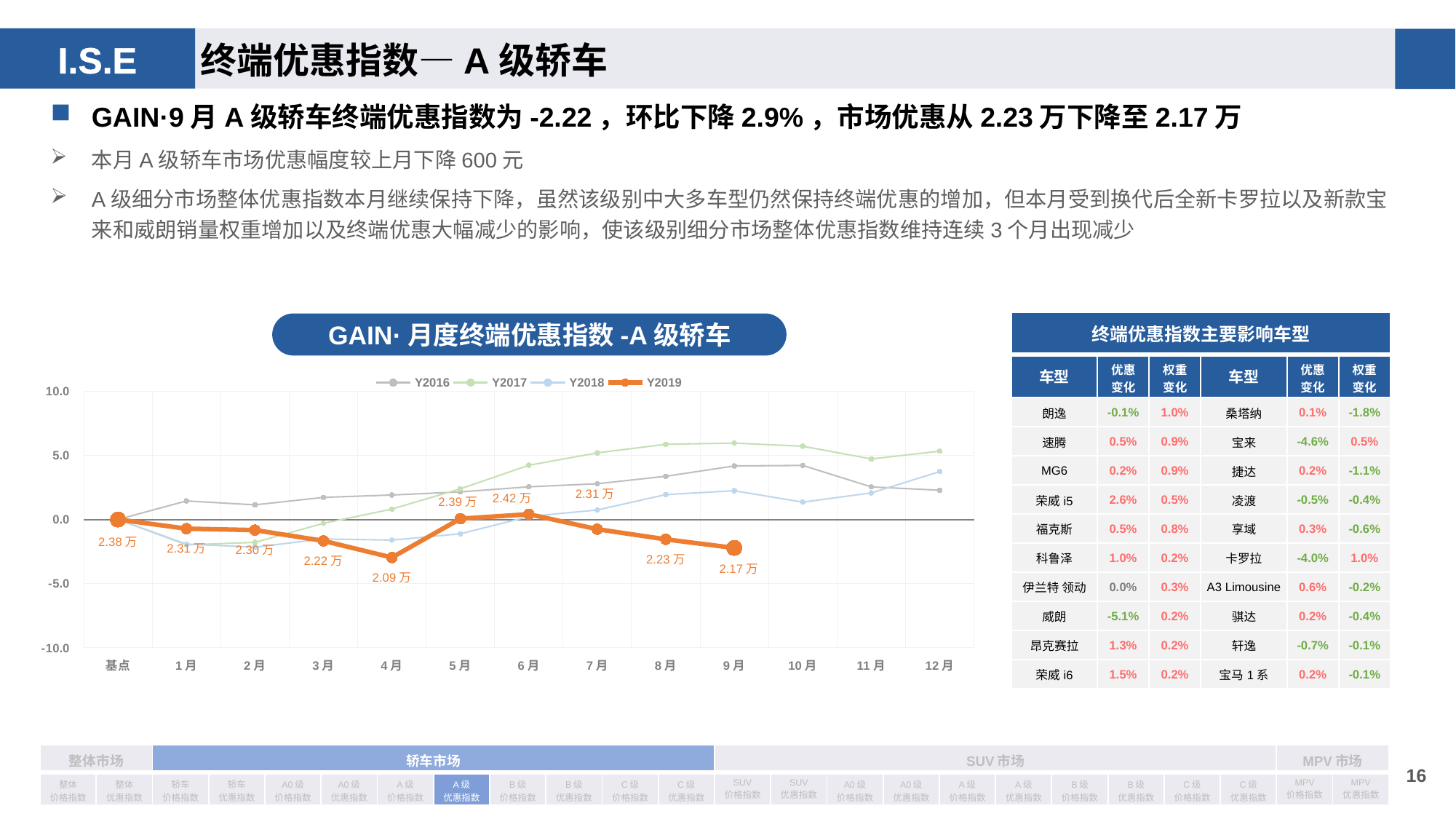

终端优惠指数—A级轿车
GAIN·9月A级轿车终端优惠指数为-2.22，环比下降2.9%，市场优惠从2.23万下降至2.17万
本月A级轿车市场优惠幅度较上月下降600元
A级细分市场整体优惠指数本月继续保持下降，虽然该级别中大多车型仍然保持终端优惠的增加，但本月受到换代后全新卡罗拉以及新款宝来和威朗销量权重增加以及终端优惠大幅减少的影响，使该级别细分市场整体优惠指数维持连续3个月出现减少
| 终端优惠指数主要影响车型 |  |  |  |  |  |
| --- | --- | --- | --- | --- | --- |
| 车型 | 优惠 变化 | 权重 变化 | 车型 | 优惠 变化 | 权重变化 |
| 朗逸 | -0.1% | 1.0% | 桑塔纳 | 0.1% | -1.8% |
| 速腾 | 0.5% | 0.9% | 宝来 | -4.6% | 0.5% |
| MG6 | 0.2% | 0.9% | 捷达 | 0.2% | -1.1% |
| 荣威i5 | 2.6% | 0.5% | 凌渡 | -0.5% | -0.4% |
| 福克斯 | 0.5% | 0.8% | 享域 | 0.3% | -0.6% |
| 科鲁泽 | 1.0% | 0.2% | 卡罗拉 | -4.0% | 1.0% |
| 伊兰特 领动 | 0.0% | 0.3% | A3 Limousine | 0.6% | -0.2% |
| 威朗 | -5.1% | 0.2% | 骐达 | 0.2% | -0.4% |
| 昂克赛拉 | 1.3% | 0.2% | 轩逸 | -0.7% | -0.1% |
| 荣威i6 | 1.5% | 0.2% | 宝马1系 | 0.2% | -0.1% |
GAIN·月度终端优惠指数-A级轿车

### Chart

| Category | Y2016 | Y2017 | Y2018 | Y2019 |
|---|---|---|---|---|
| 基点 | 0.0 | 0.0 | 0.0 | 0.0 |
| 1月 | 1.444838815039363 | -1.98 | -1.92 | -0.72 |
| 2月 | 1.1389942202507837 | -1.79 | -2.16 | -0.83 |
| 3月 | 1.7207683329149193 | -0.3 | -1.52 | -1.67 |
| 4月 | 1.906881430755082 | 0.81 | -1.61 | -2.97 |
| 5月 | 2.147604798159444 | 2.39 | -1.12 | 0.06 |
| 6月 | 2.544944310444017 | 4.23 | 0.23 | 0.41 |
| 7月 | 2.783467540578644 | 5.19 | 0.74 | -0.76 |
| 8月 | 3.3681946425610407 | 5.86 | 1.94 | -1.55 |
| 9月 | 4.170388932390752 | 5.95 | 2.24 | -2.22 |
| 10月 | 4.210842777835936 | 5.71 | 1.35 | None |
| 11月 | 2.5387524976142597 | 4.72 | 2.07 | None |
| 12月 | 2.2775438721467722 | 5.32 | 3.73 | None |
| 整体市场 |  | 轿车市场 |  |  |  |  |  |  |  |  |  | SUV市场 |  |  |  |  |  |  |  |  |  | MPV市场 |  |
| --- | --- | --- | --- | --- | --- | --- | --- | --- | --- | --- | --- | --- | --- | --- | --- | --- | --- | --- | --- | --- | --- | --- | --- |
| 整体 价格指数 | 整体 优惠指数 | 轿车 价格指数 | 轿车 优惠指数 | A0级 价格指数 | A0级 优惠指数 | A级 价格指数 | A级 优惠指数 | B级 价格指数 | B级 优惠指数 | C级 价格指数 | C级 优惠指数 | SUV 价格指数 | SUV 优惠指数 | A0级 价格指数 | A0级 优惠指数 | A级 价格指数 | A级 优惠指数 | B级 价格指数 | B级 优惠指数 | C级 价格指数 | C级 优惠指数 | MPV 价格指数 | MPV 优惠指数 |
16